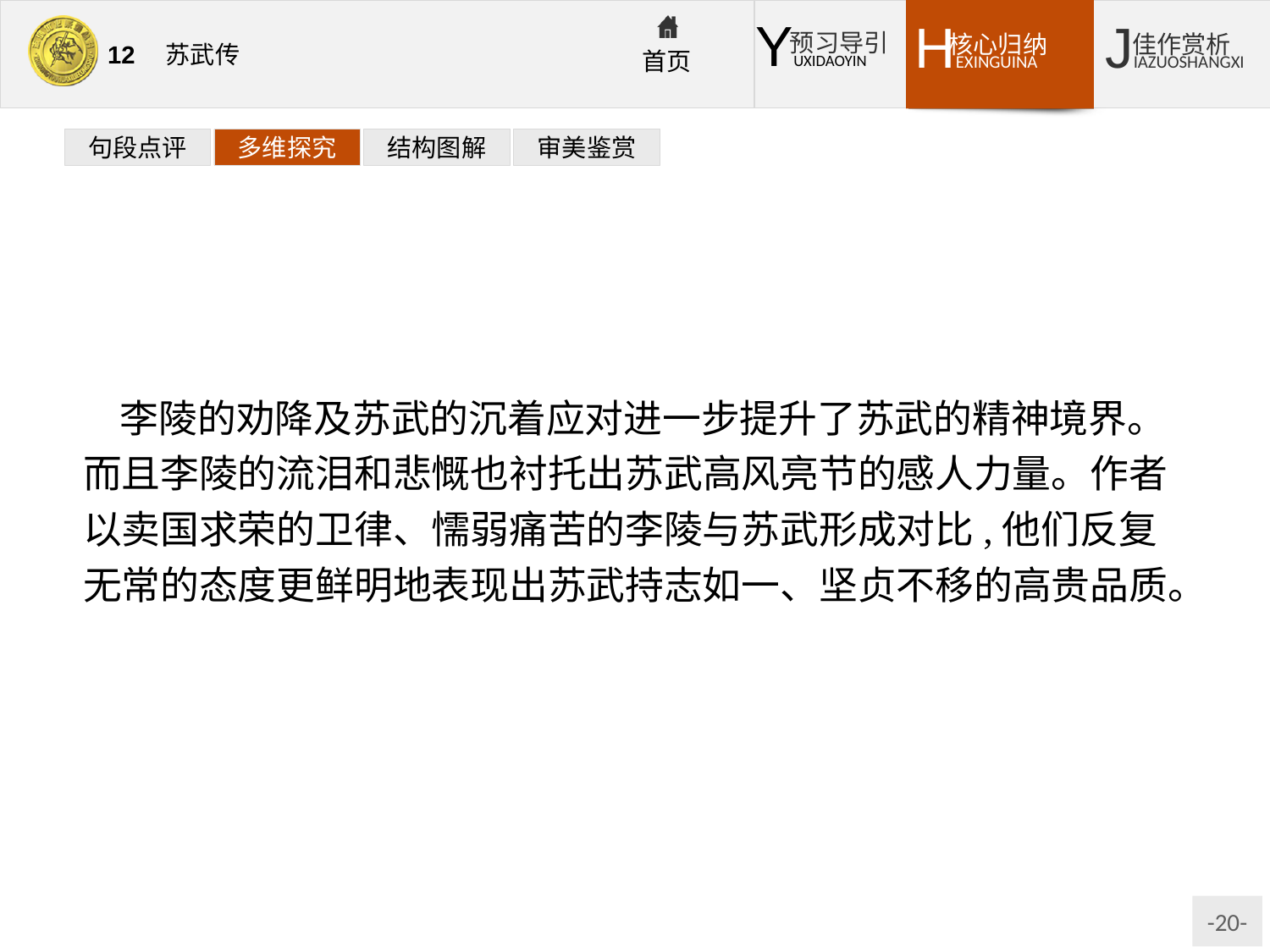

句段点评
多维探究
结构图解
审美鉴赏
李陵的劝降及苏武的沉着应对进一步提升了苏武的精神境界。而且李陵的流泪和悲慨也衬托出苏武高风亮节的感人力量。作者以卖国求荣的卫律、懦弱痛苦的李陵与苏武形成对比,他们反复无常的态度更鲜明地表现出苏武持志如一、坚贞不移的高贵品质。